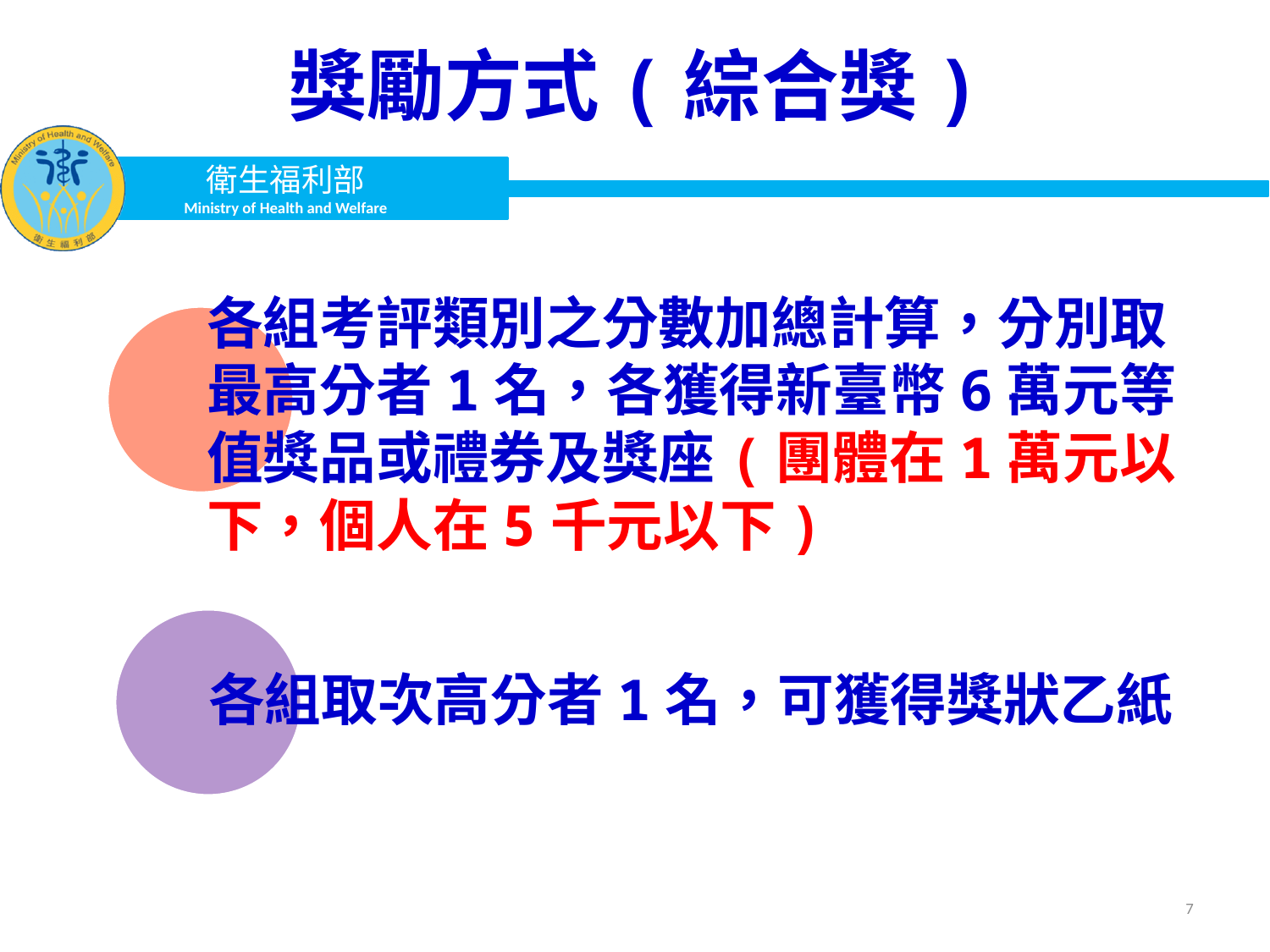

# 獎勵方式(綜合獎)
各組考評類別之分數加總計算，分別取最高分者1名，各獲得新臺幣6萬元等值獎品或禮券及獎座(團體在1萬元以下，個人在5千元以下)
各組取次高分者1名，可獲得獎狀乙紙
7